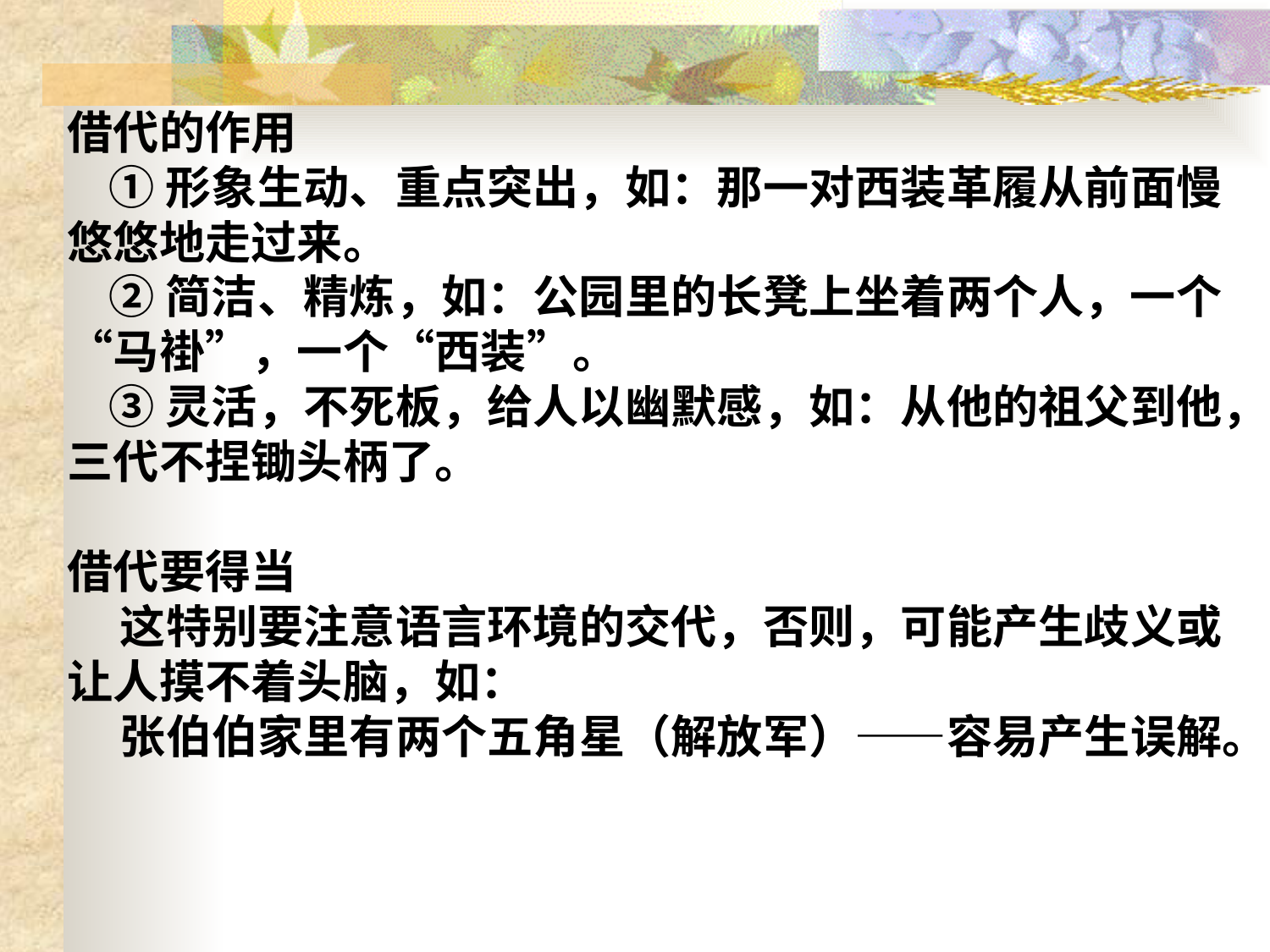

借代的作用
    ①形象生动、重点突出，如：那一对西装革履从前面慢悠悠地走过来。
    ②简洁、精炼，如：公园里的长凳上坐着两个人，一个“马褂”，一个“西装”。
    ③灵活，不死板，给人以幽默感，如：从他的祖父到他，三代不捏锄头柄了。

借代要得当
    这特别要注意语言环境的交代，否则，可能产生歧义或让人摸不着头脑，如：
    张伯伯家里有两个五角星（解放军）——容易产生误解。